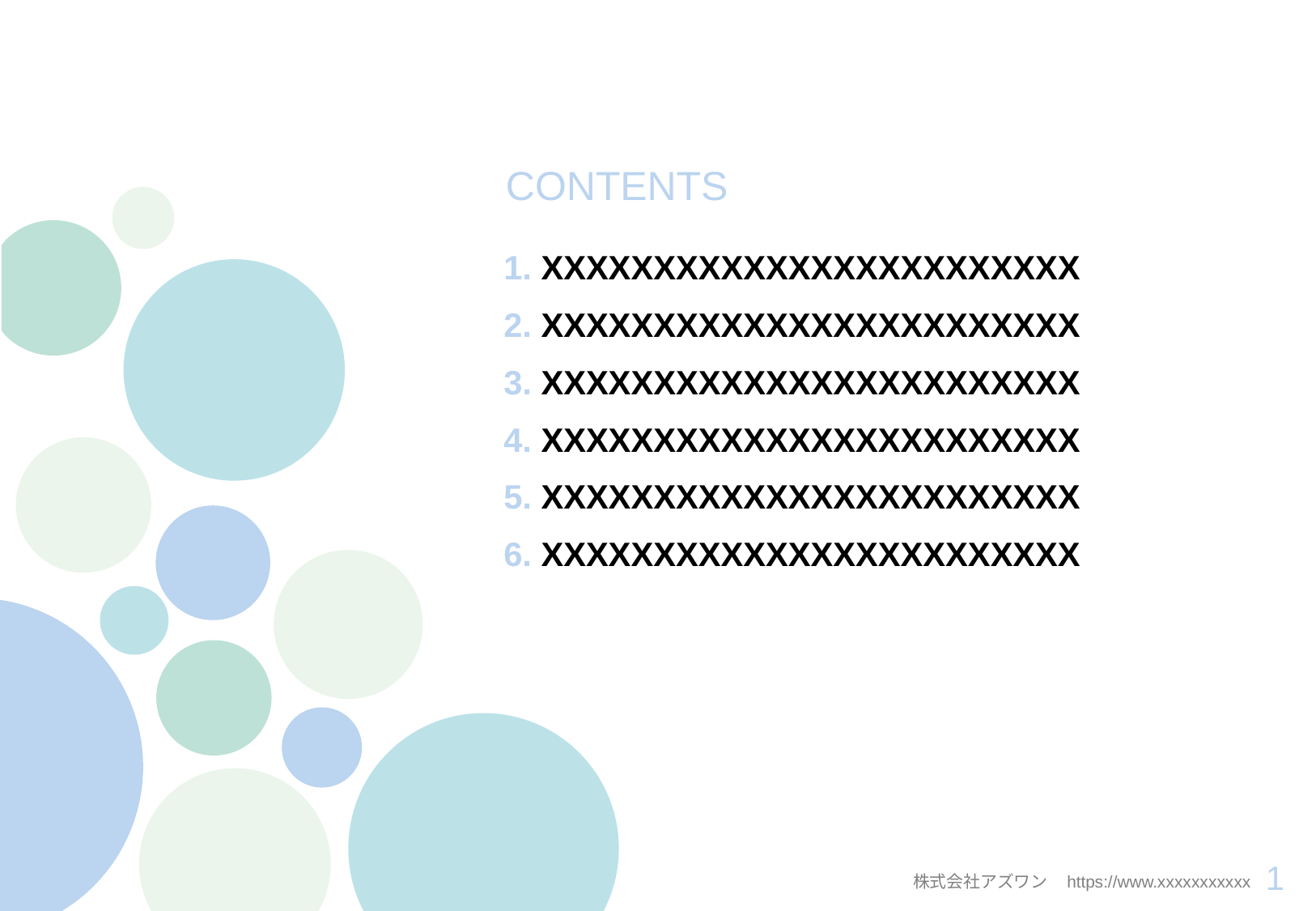

CONTENTS

1. XXXXXXXXXXXXXXXXXXXXXXXX
2. XXXXXXXXXXXXXXXXXXXXXXXX
3. XXXXXXXXXXXXXXXXXXXXXXXX
4. XXXXXXXXXXXXXXXXXXXXXXXX
5. XXXXXXXXXXXXXXXXXXXXXXXX
6. XXXXXXXXXXXXXXXXXXXXXXXX
1
株式会社アズワン    https://www.xxxxxxxxxxx